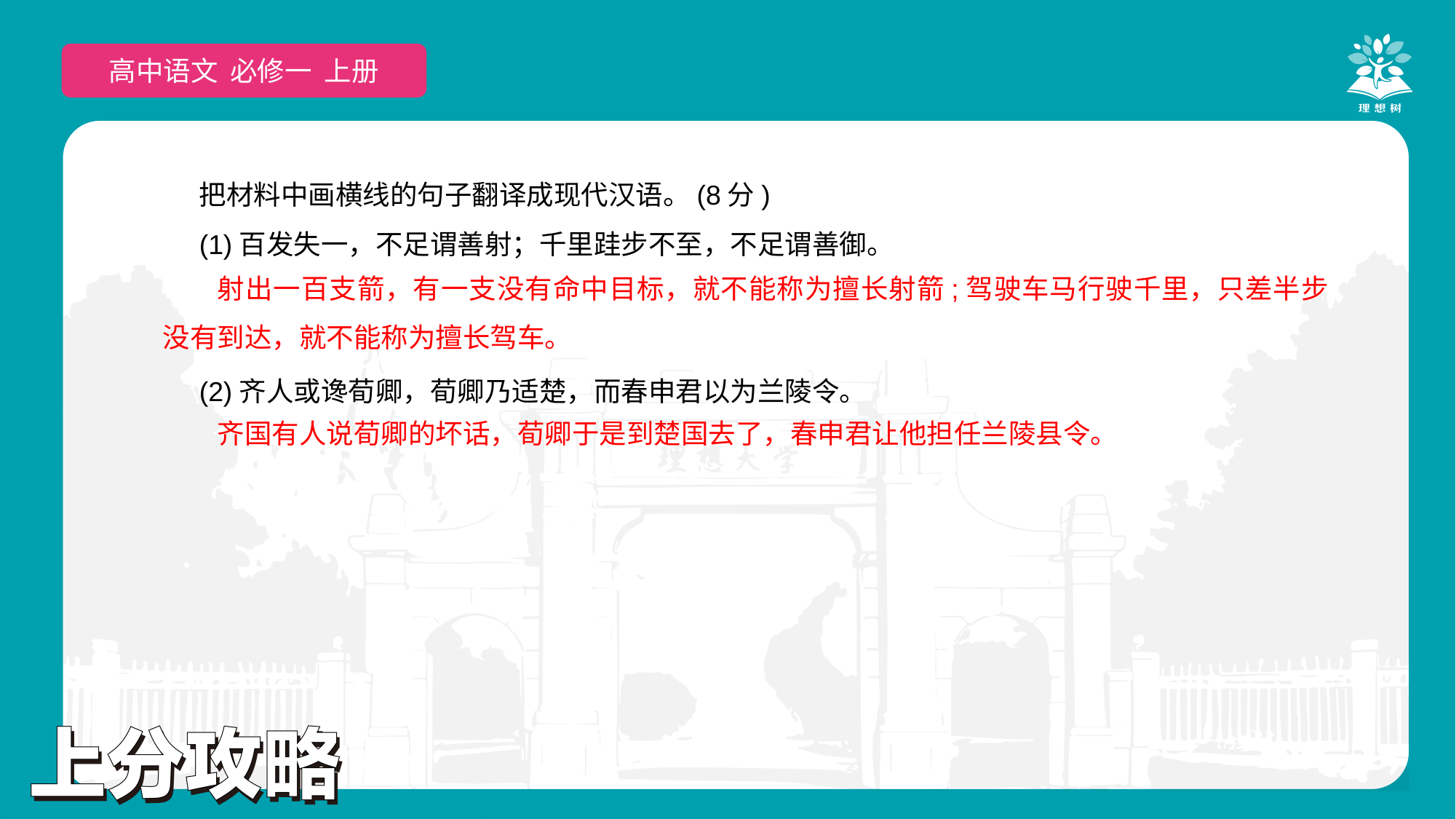

高中语文  必修一  上册
把材料中画横线的句子翻译成现代汉语。(8分)
(1)百发失一，不足谓善射；千里跬步不至，不足谓善御。

(2)齐人或谗荀卿，荀卿乃适楚，而春申君以为兰陵令。
射出一百支箭，有一支没有命中目标，就不能称为擅长射箭;驾驶车马行驶千里，只差半步没有到达，就不能称为擅长驾车。
齐国有人说荀卿的坏话，荀卿于是到楚国去了，春申君让他担任兰陵县令。